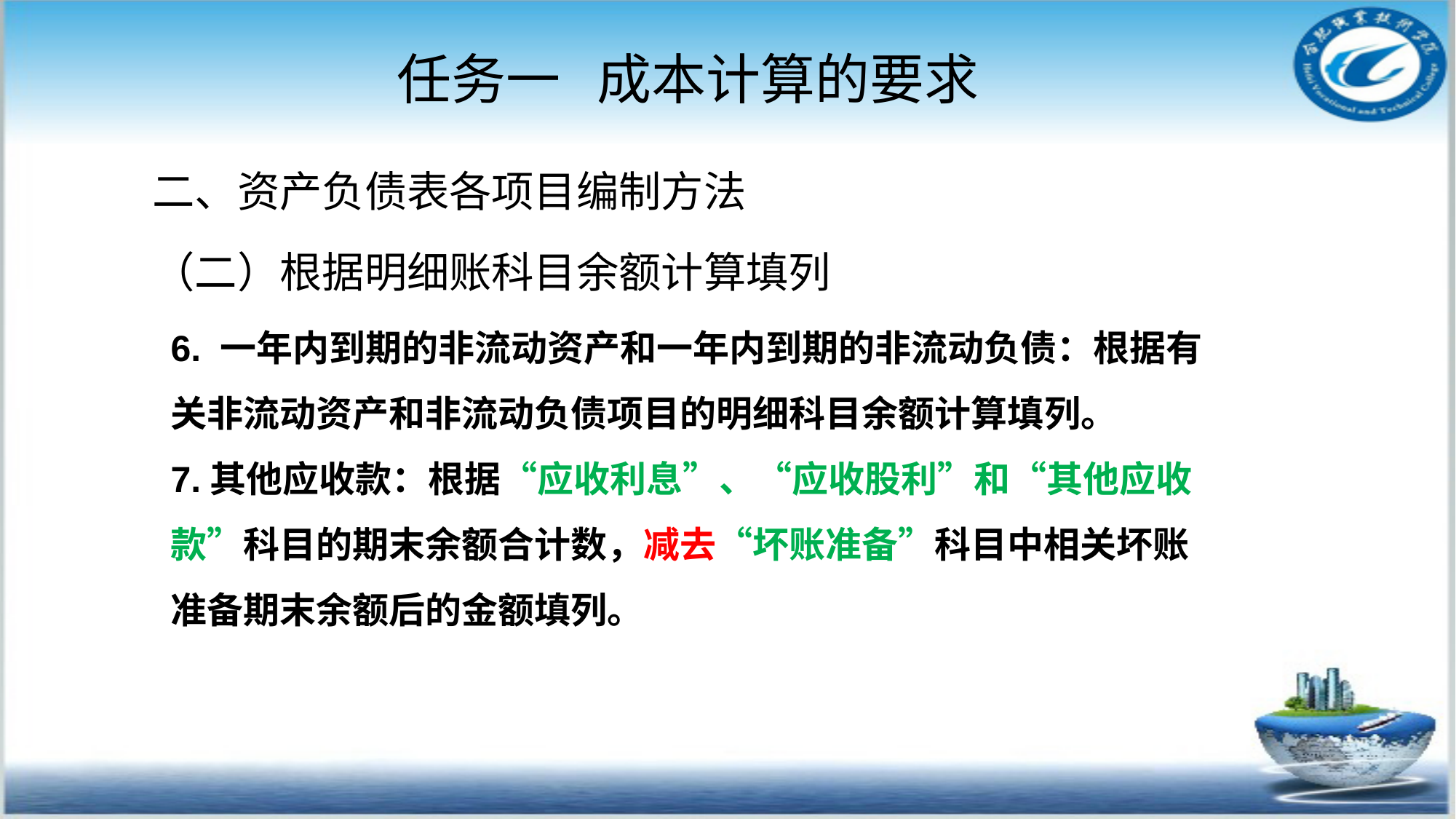

# 任务一   成本计算的要求
二、资产负债表各项目编制方法
（二）根据明细账科目余额计算填列
6. 一年内到期的非流动资产和一年内到期的非流动负债：根据有关非流动资产和非流动负债项目的明细科目余额计算填列。
7.其他应收款：根据“应收利息”、“应收股利”和“其他应收款”科目的期末余额合计数，减去“坏账准备”科目中相关坏账准备期末余额后的金额填列。